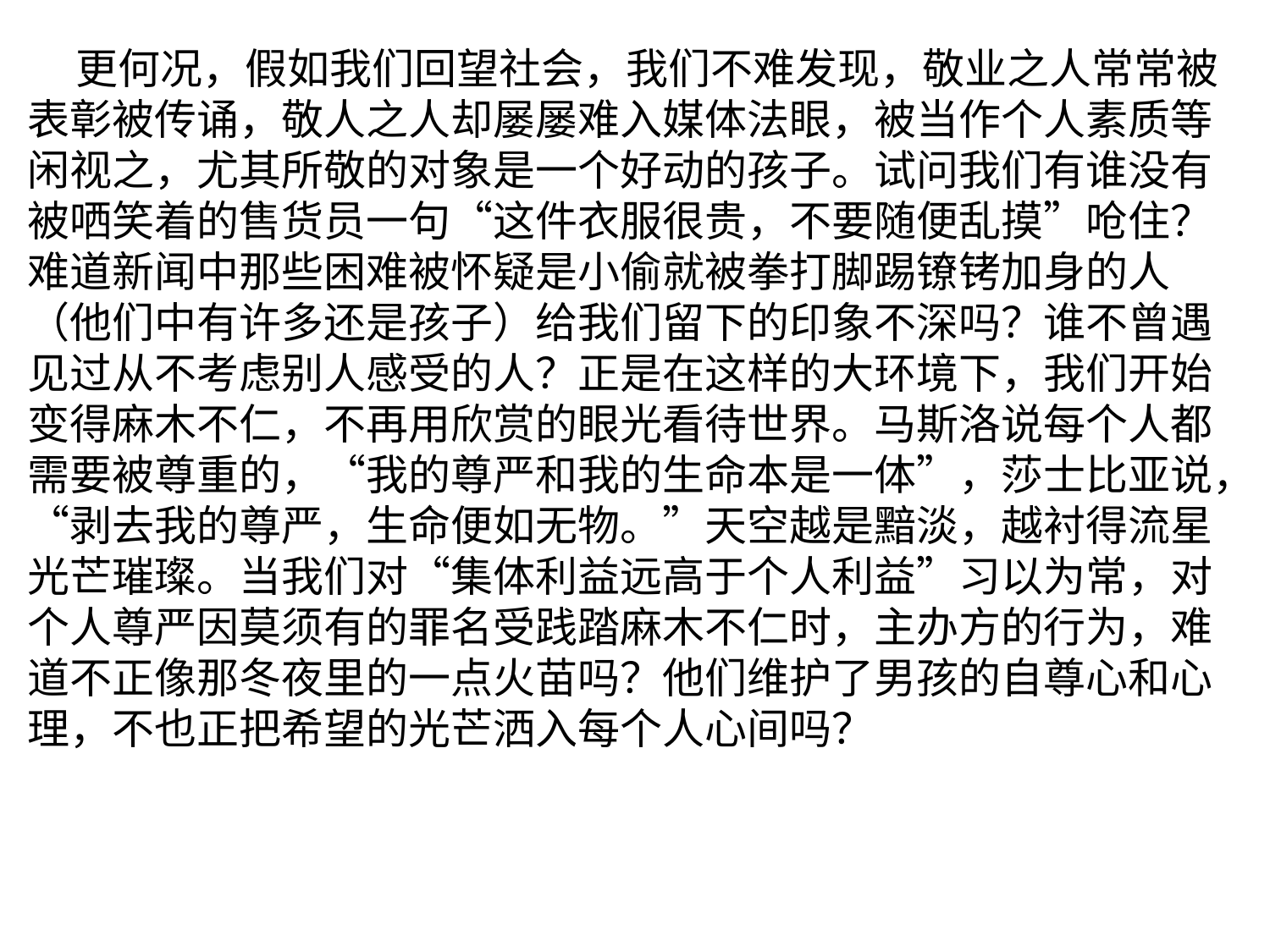

更何况，假如我们回望社会，我们不难发现，敬业之人常常被表彰被传诵，敬人之人却屡屡难入媒体法眼，被当作个人素质等闲视之，尤其所敬的对象是一个好动的孩子。试问我们有谁没有被哂笑着的售货员一句“这件衣服很贵，不要随便乱摸”呛住？难道新闻中那些困难被怀疑是小偷就被拳打脚踢镣铐加身的人（他们中有许多还是孩子）给我们留下的印象不深吗？谁不曾遇见过从不考虑别人感受的人？正是在这样的大环境下，我们开始变得麻木不仁，不再用欣赏的眼光看待世界。马斯洛说每个人都需要被尊重的，“我的尊严和我的生命本是一体”，莎士比亚说，“剥去我的尊严，生命便如无物。”天空越是黯淡，越衬得流星光芒璀璨。当我们对“集体利益远高于个人利益”习以为常，对个人尊严因莫须有的罪名受践踏麻木不仁时，主办方的行为，难道不正像那冬夜里的一点火苗吗？他们维护了男孩的自尊心和心理，不也正把希望的光芒洒入每个人心间吗？